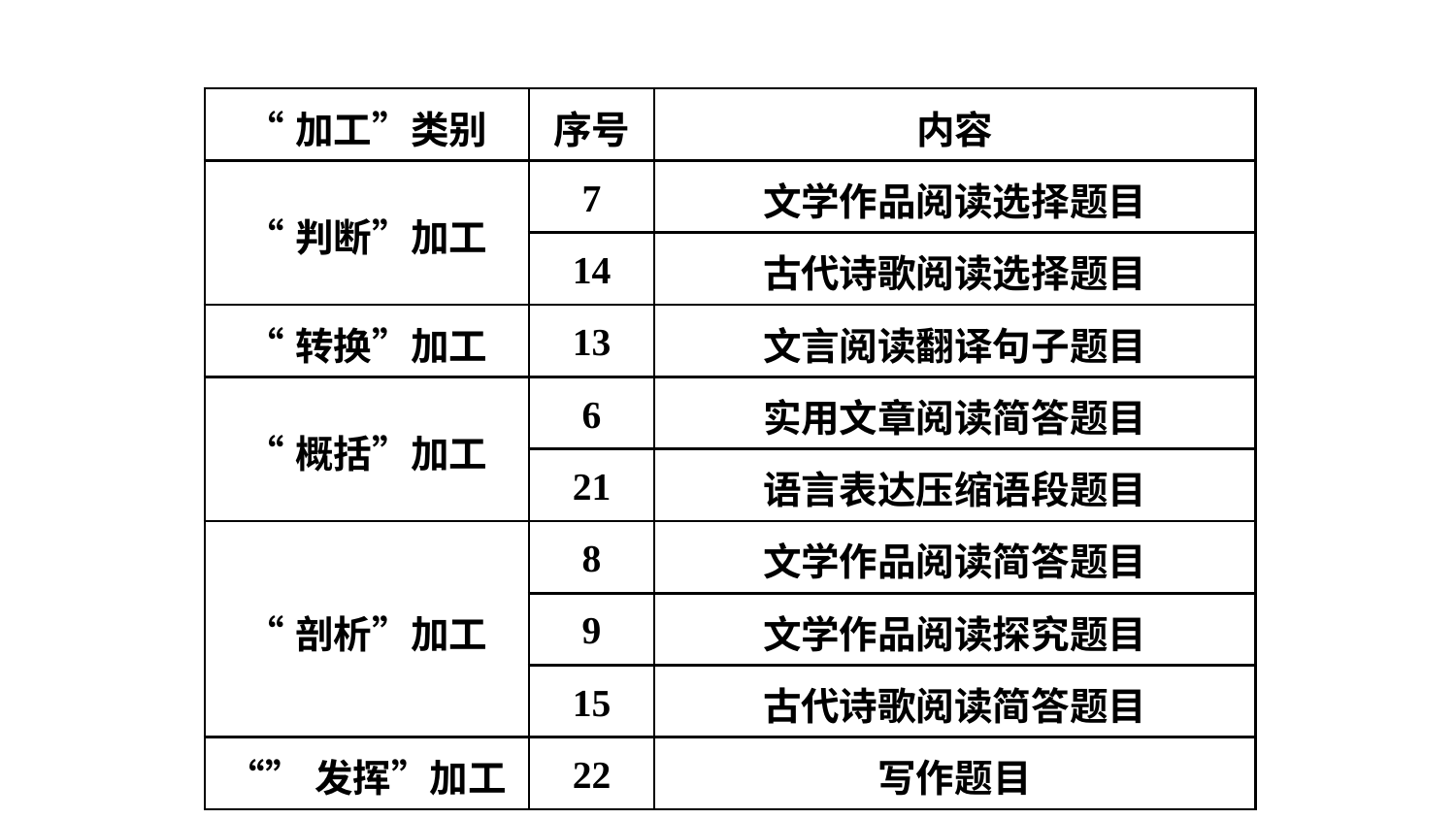

| “加工”类别 | 序号 | 内容 |
| --- | --- | --- |
| “判断”加工 | 7 | 文学作品阅读选择题目 |
|  | 14 | 古代诗歌阅读选择题目 |
| “转换”加工 | 13 | 文言阅读翻译句子题目 |
| “概括”加工 | 6 | 实用文章阅读简答题目 |
|  | 21 | 语言表达压缩语段题目 |
| “剖析”加工 | 8 | 文学作品阅读简答题目 |
|  | 9 | 文学作品阅读探究题目 |
|  | 15 | 古代诗歌阅读简答题目 |
| “”发挥”加工 | 22 | 写作题目 |